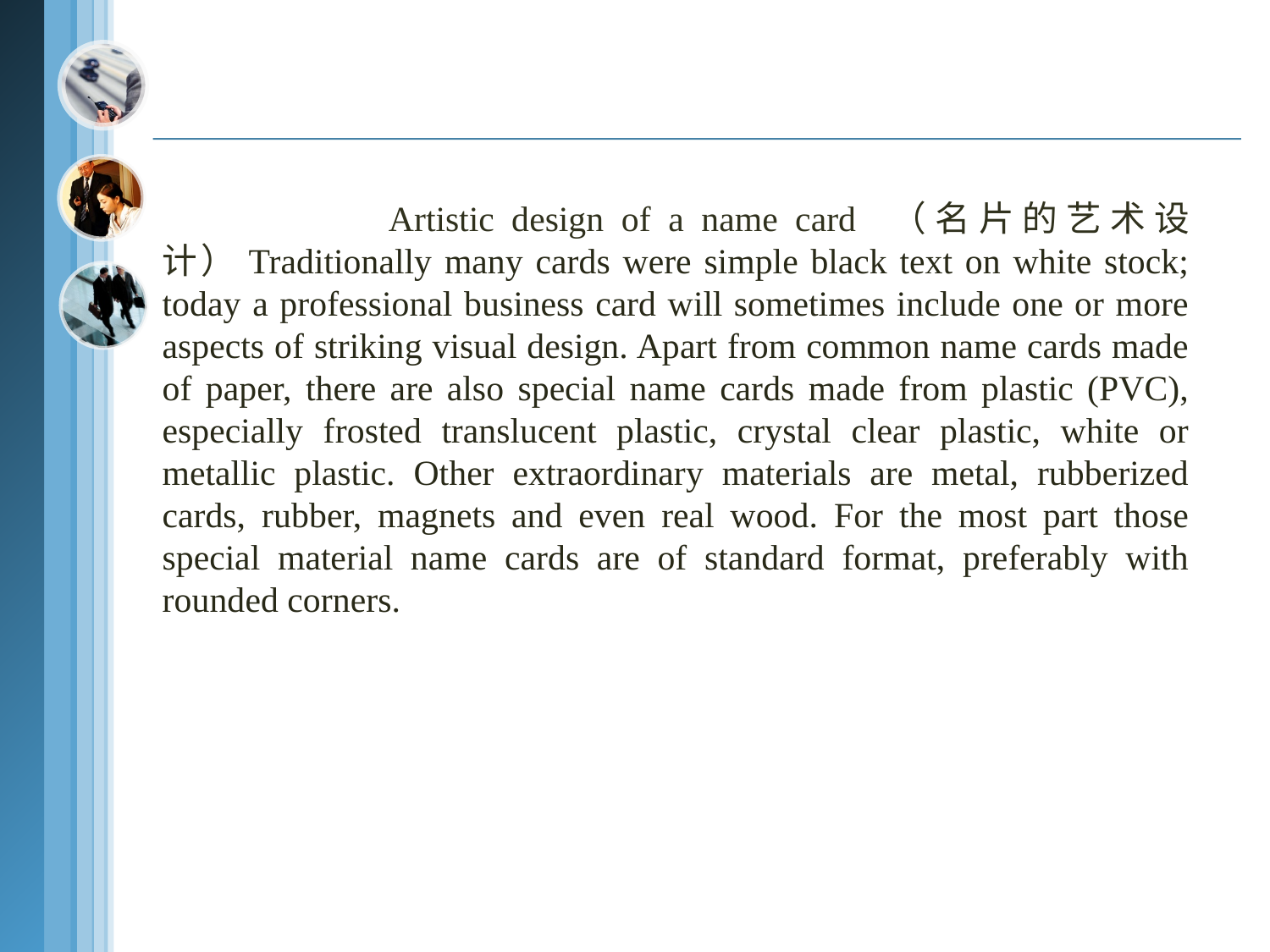

Artistic design of a name card （名片的艺术设计）Traditionally many cards were simple black text on white stock; today a professional business card will sometimes include one or more aspects of striking visual design. Apart from common name cards made of paper, there are also special name cards made from plastic (PVC), especially frosted translucent plastic, crystal clear plastic, white or metallic plastic. Other extraordinary materials are metal, rubberized cards, rubber, magnets and even real wood. For the most part those special material name cards are of standard format, preferably with rounded corners.